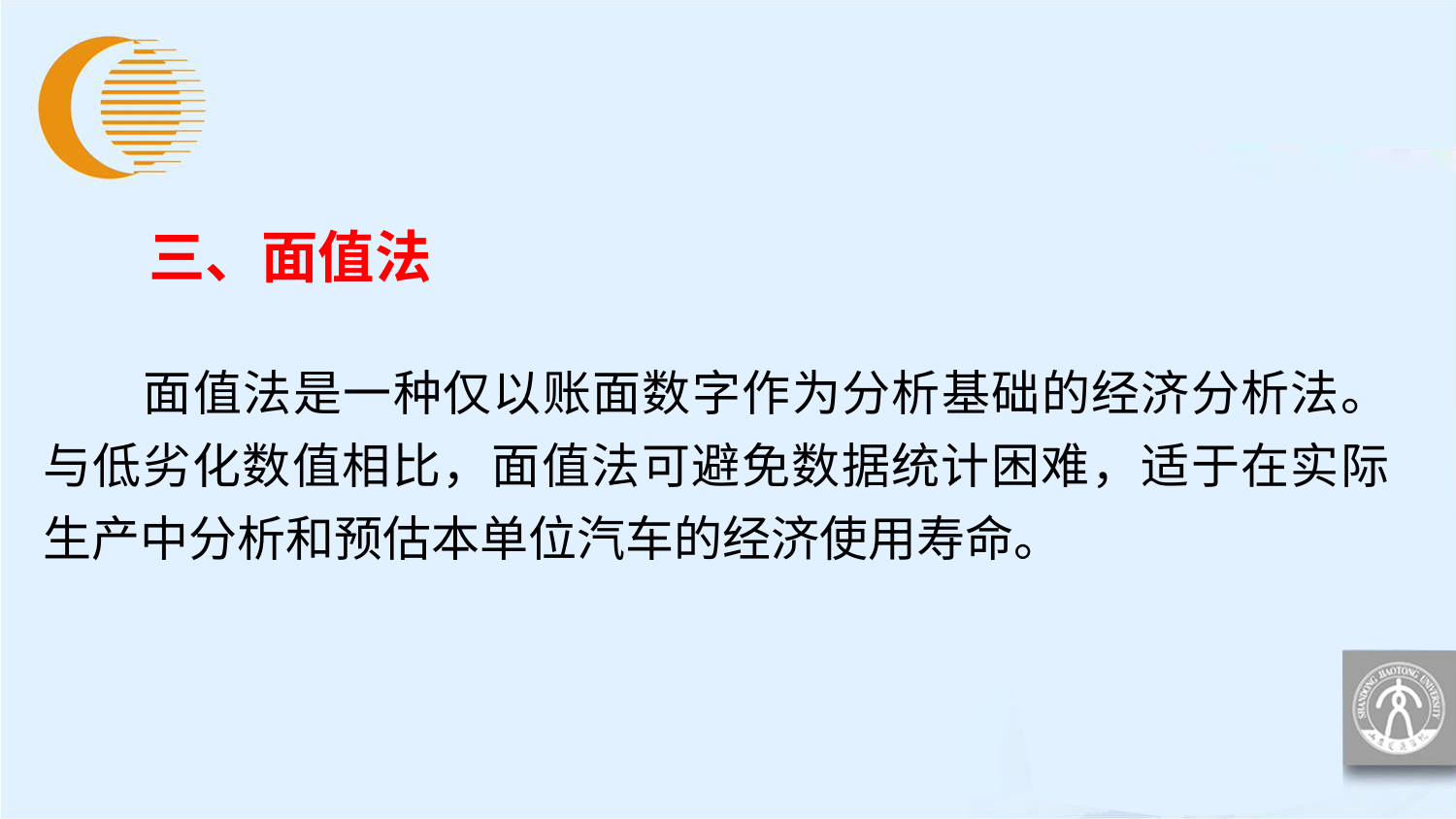

三、面值法
面值法是一种仅以账面数字作为分析基础的经济分析法。与低劣化数值相比，面值法可避免数据统计困难，适于在实际生产中分析和预估本单位汽车的经济使用寿命。